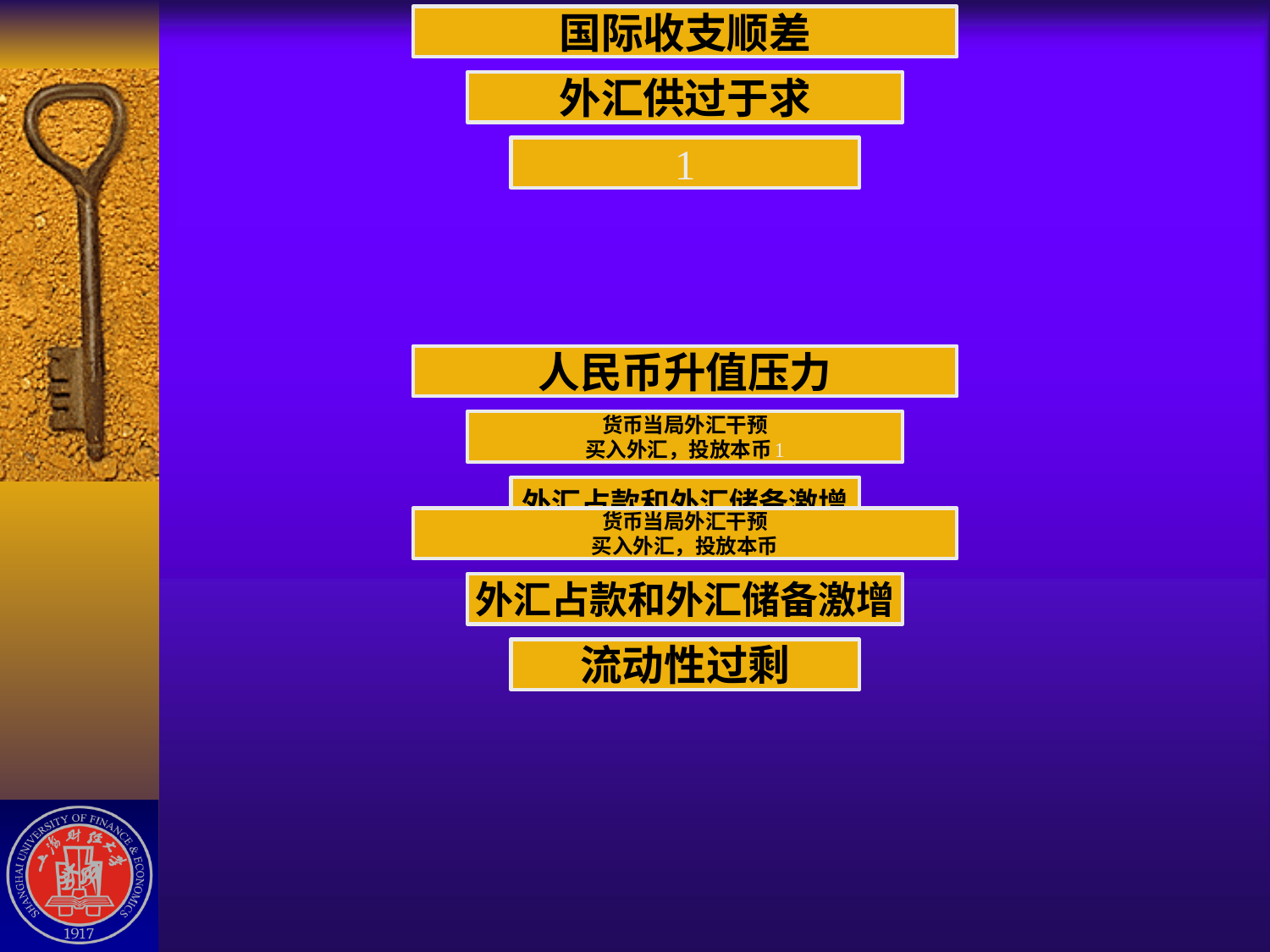

国际收支顺差
外汇供过于求
1
人民币升值压力
货币当局外汇干预
买入外汇，投放本币1
外汇占款和外汇储备激增
货币当局外汇干预
买入外汇，投放本币
外汇占款和外汇储备激增
流动性过剩